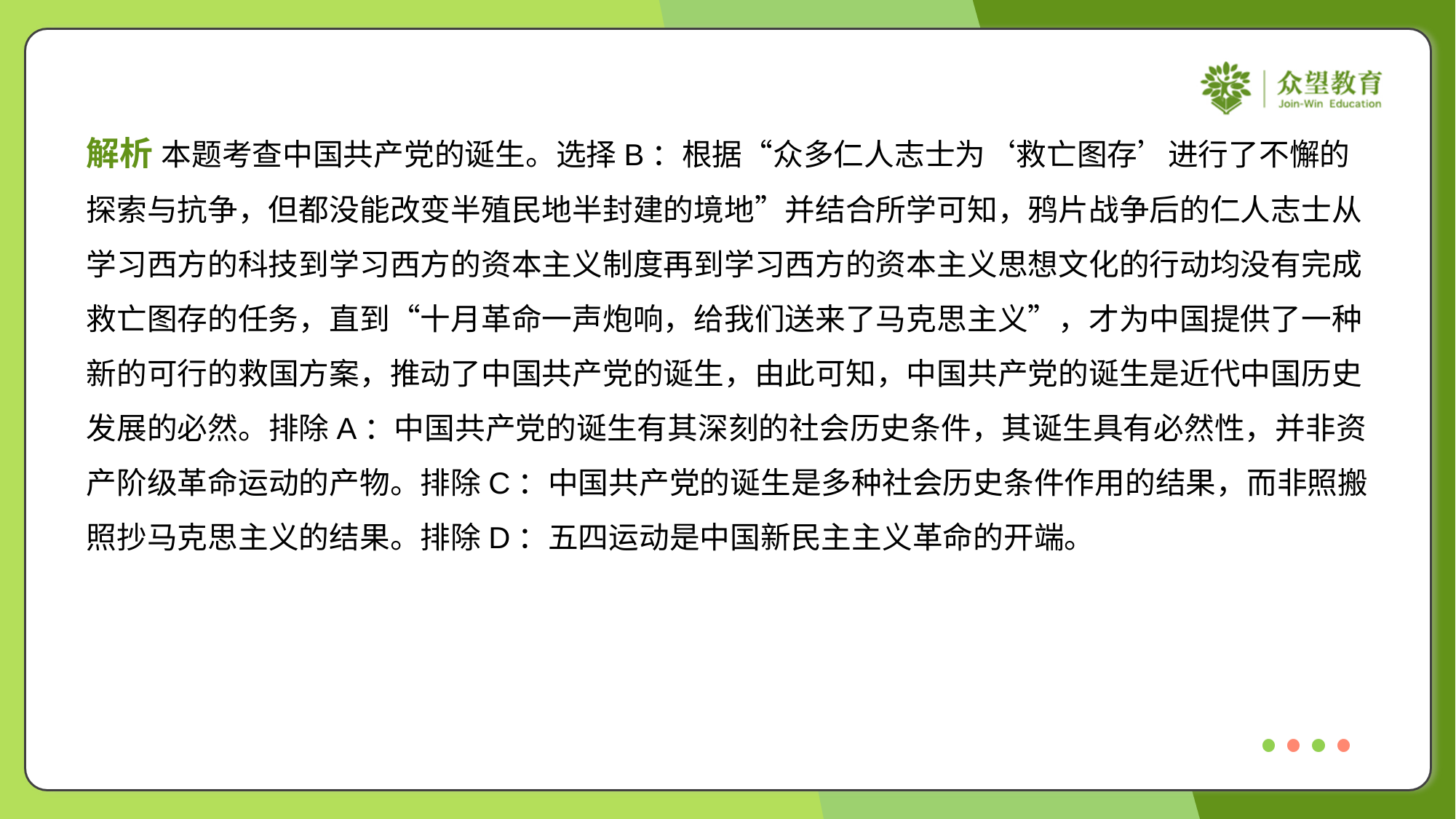

解析 本题考查中国共产党的诞生。选择B：根据“众多仁人志士为‘救亡图存’进行了不懈的
探索与抗争，但都没能改变半殖民地半封建的境地”并结合所学可知，鸦片战争后的仁人志士从
学习西方的科技到学习西方的资本主义制度再到学习西方的资本主义思想文化的行动均没有完成
救亡图存的任务，直到“十月革命一声炮响，给我们送来了马克思主义”，才为中国提供了一种
新的可行的救国方案，推动了中国共产党的诞生，由此可知，中国共产党的诞生是近代中国历史
发展的必然。排除A：中国共产党的诞生有其深刻的社会历史条件，其诞生具有必然性，并非资
产阶级革命运动的产物。排除C：中国共产党的诞生是多种社会历史条件作用的结果，而非照搬
照抄马克思主义的结果。排除D：五四运动是中国新民主主义革命的开端。